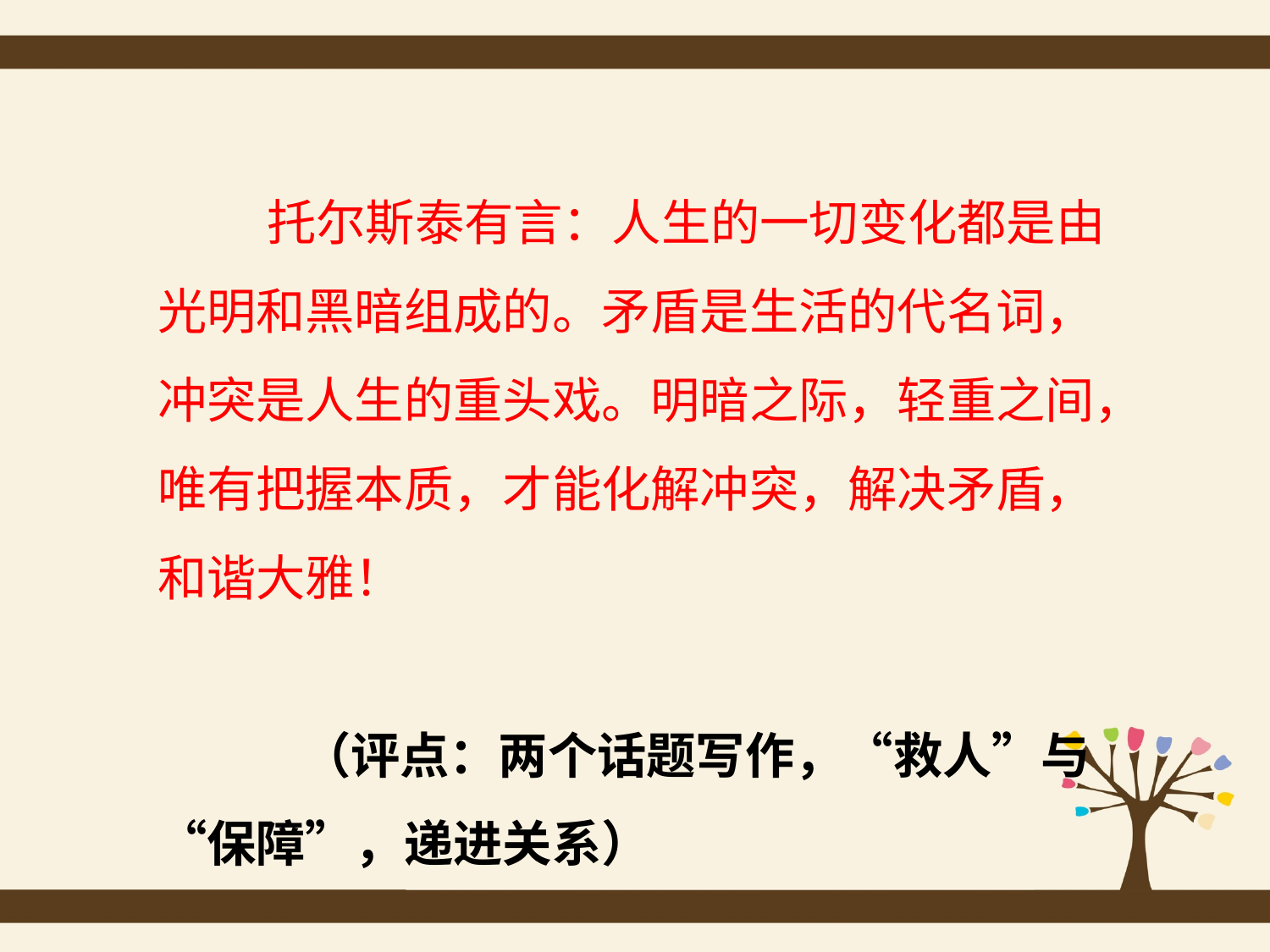

托尔斯泰有言：人生的一切变化都是由光明和黑暗组成的。矛盾是生活的代名词，冲突是人生的重头戏。明暗之际，轻重之间，唯有把握本质，才能化解冲突，解决矛盾，和谐大雅！
        （评点：两个话题写作，“救人”与“保障”，递进关系）